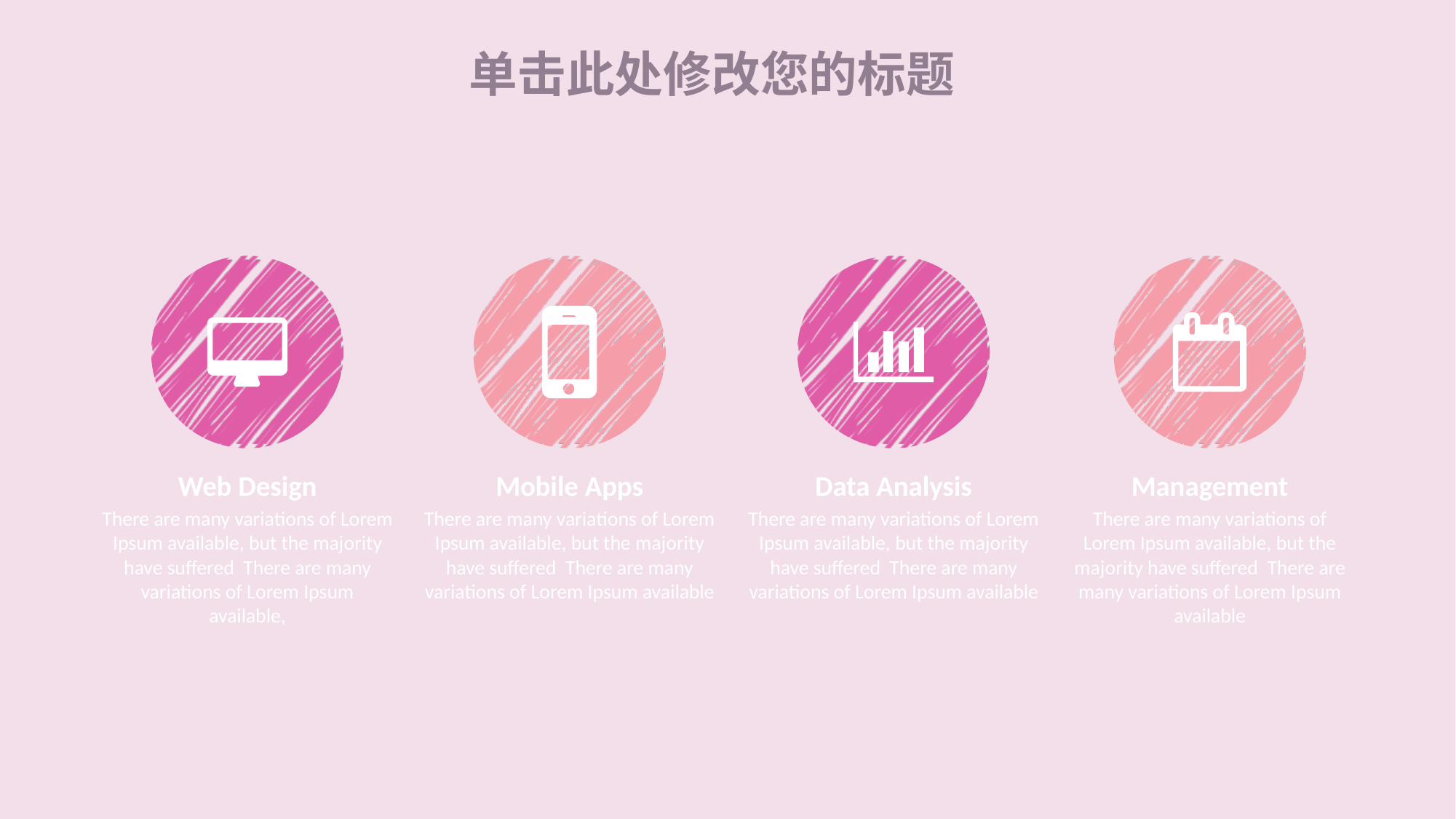

单击此处修改您的标题

Web Design
There are many variations of Lorem Ipsum available, but the majority have suffered  There are many variations of Lorem Ipsum available,
Management
There are many variations of Lorem Ipsum available, but the majority have suffered  There are many variations of Lorem Ipsum available
Mobile Apps
There are many variations of Lorem Ipsum available, but the majority have suffered  There are many variations of Lorem Ipsum available
Data Analysis
There are many variations of Lorem Ipsum available, but the majority have suffered  There are many variations of Lorem Ipsum available